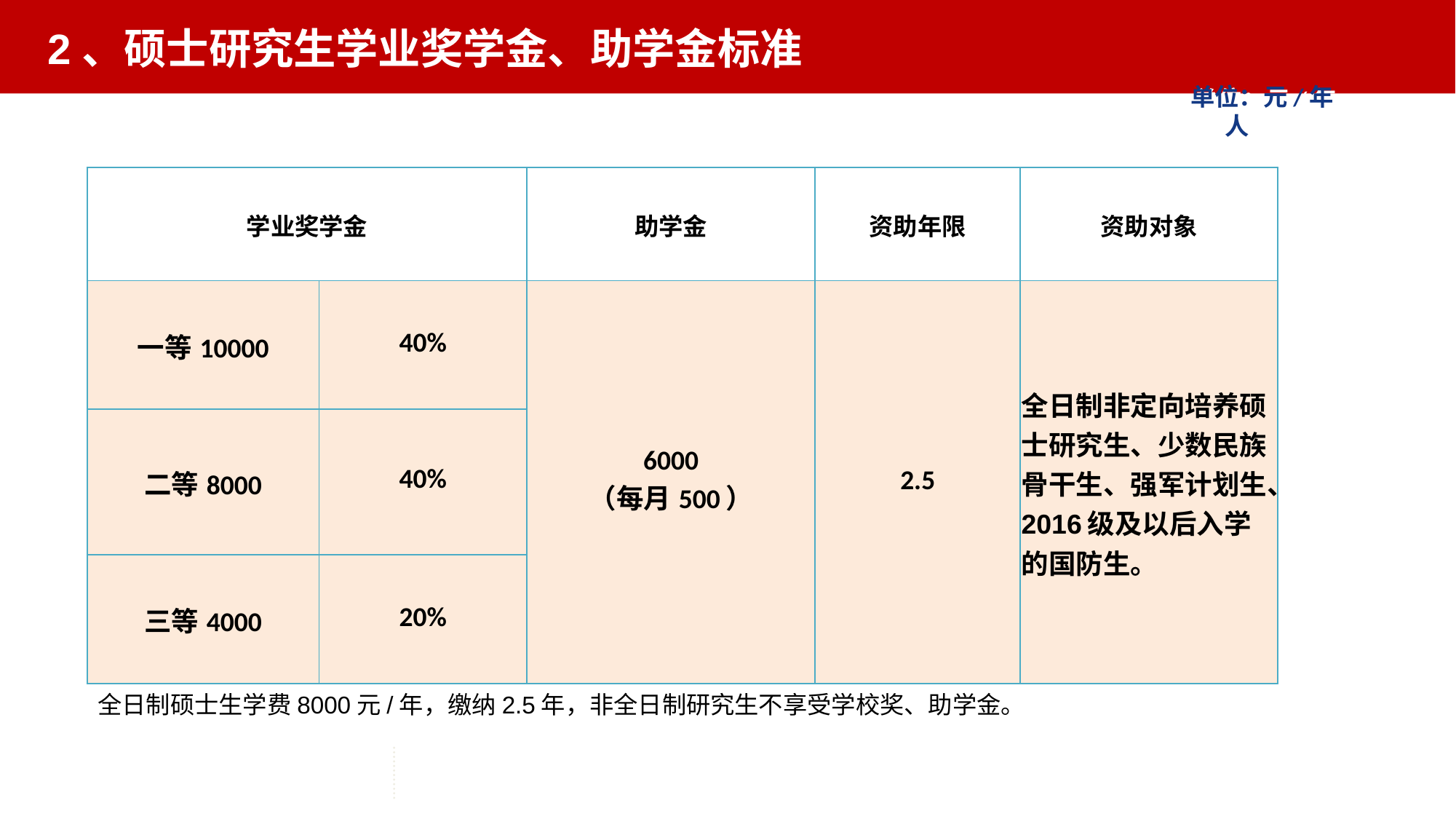

2、硕士研究生学业奖学金、助学金标准
                                              单位：元/年人
| 学业奖学金 |  | 助学金 | 资助年限 | 资助对象 |
| --- | --- | --- | --- | --- |
| 一等10000 | 40% | 6000 （每月500） | 2.5 | 全日制非定向培养硕士研究生、少数民族骨干生、强军计划生、2016级及以后入学的国防生。 |
| 二等8000 | 40% |  |  |  |
| 三等4000 | 20% |  |  |  |
全日制硕士生学费8000元/年，缴纳2.5年，非全日制研究生不享受学校奖、助学金。